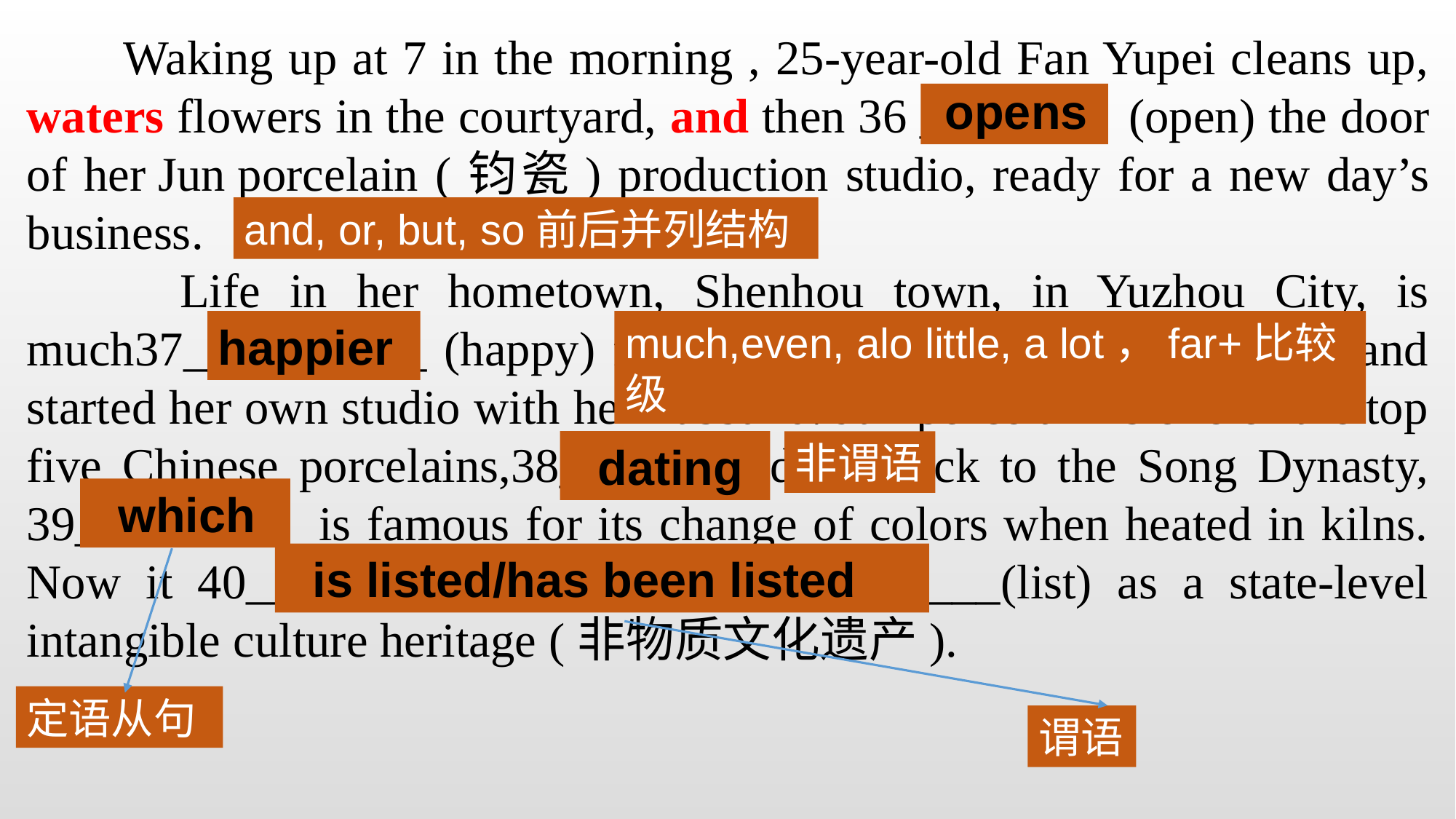

Waking up at 7 in the morning , 25-year-old Fan Yupei cleans up, waters flowers in the courtyard, and then 36 _______   (open) the door of her Jun porcelain (钧瓷) production studio, ready for a new day’s business.
    Life in her hometown, Shenhou town, in Yuzhou City, is much37__________ (happy) for Fan, who quit her job in Beijing and started her own studio with her husband. Jun porcelain is one of the top five Chinese porcelains,38________(date) back to the Song Dynasty, 39__________is famous for its change of colors when heated in kilns. Now it 40_______________________________(list) as a state-level intangible culture heritage (非物质文化遗产).
 opens
and, or, but, so前后并列结构
happier
much,even, alo little, a lot，far+比较级
  dating
非谓语
  which
  is listed/has been listed

定语从句
谓语